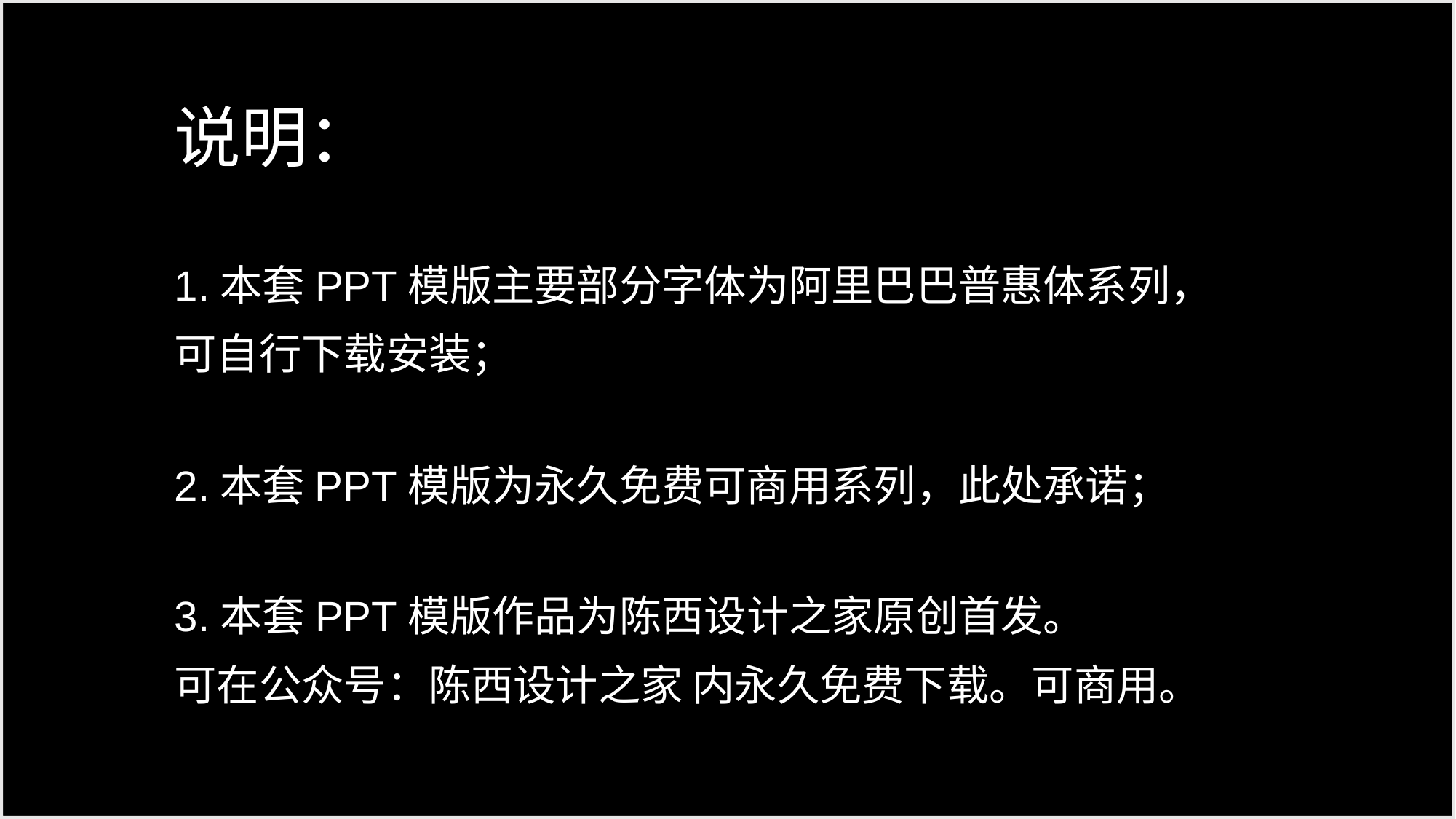

说明：
1.本套PPT模版主要部分字体为阿里巴巴普惠体系列，
可自行下载安装；
2.本套PPT模版为永久免费可商用系列，此处承诺；
3.本套PPT模版作品为陈西设计之家原创首发。
可在公众号：陈西设计之家 内永久免费下载。可商用。